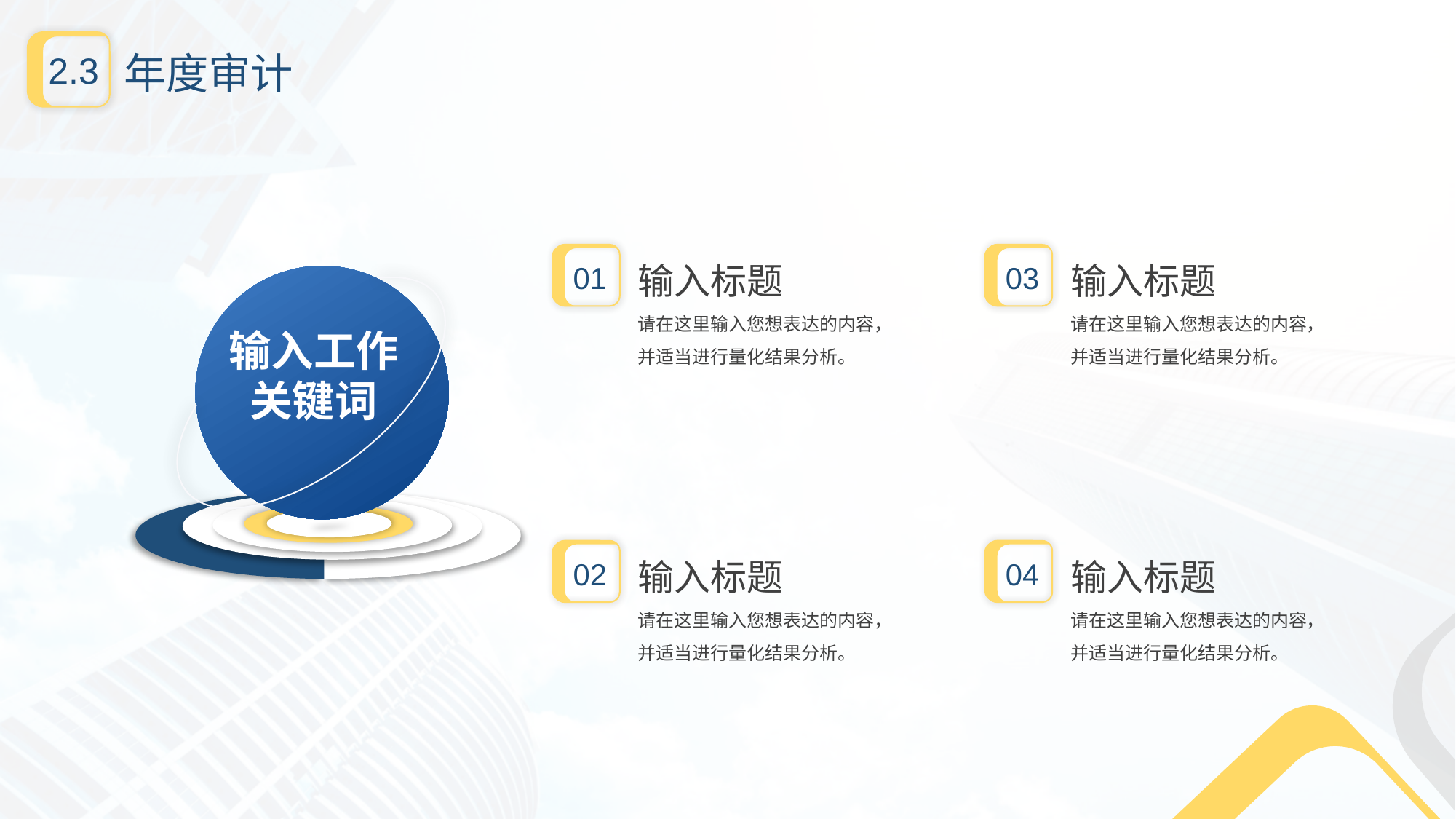

年度审计
2.3
输入标题
请在这里输入您想表达的内容，
并适当进行量化结果分析。
输入标题
请在这里输入您想表达的内容，
并适当进行量化结果分析。

01

03

输入工作
关键词

输入标题
请在这里输入您想表达的内容，
并适当进行量化结果分析。
输入标题
请在这里输入您想表达的内容，
并适当进行量化结果分析。

02

04